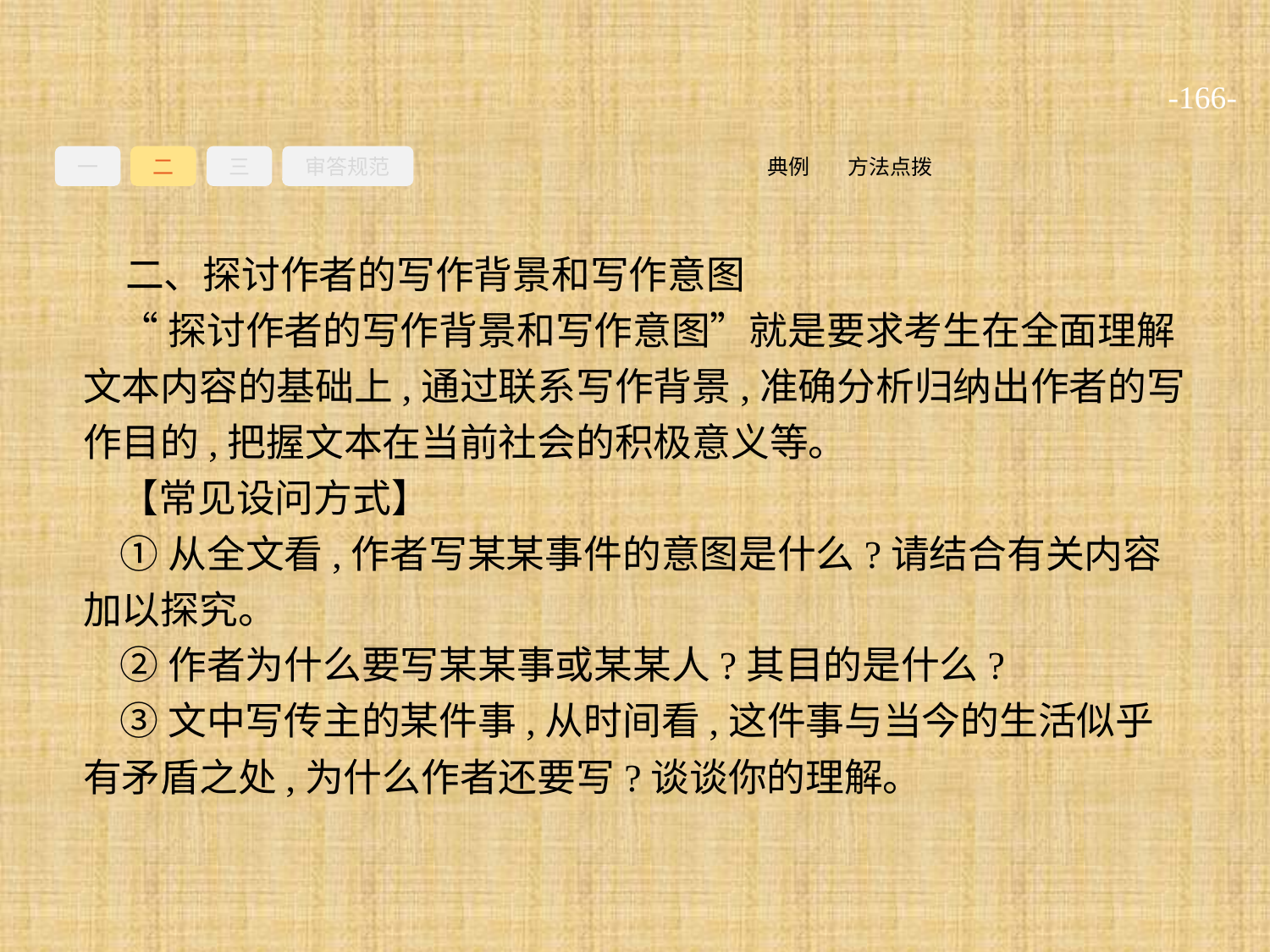

-166-
一
二
三
审答规范
方法点拨
典例
二、探讨作者的写作背景和写作意图
“探讨作者的写作背景和写作意图”就是要求考生在全面理解文本内容的基础上,通过联系写作背景,准确分析归纳出作者的写作目的,把握文本在当前社会的积极意义等。
【常见设问方式】
①从全文看,作者写某某事件的意图是什么?请结合有关内容加以探究。
②作者为什么要写某某事或某某人?其目的是什么?
③文中写传主的某件事,从时间看,这件事与当今的生活似乎有矛盾之处,为什么作者还要写?谈谈你的理解。